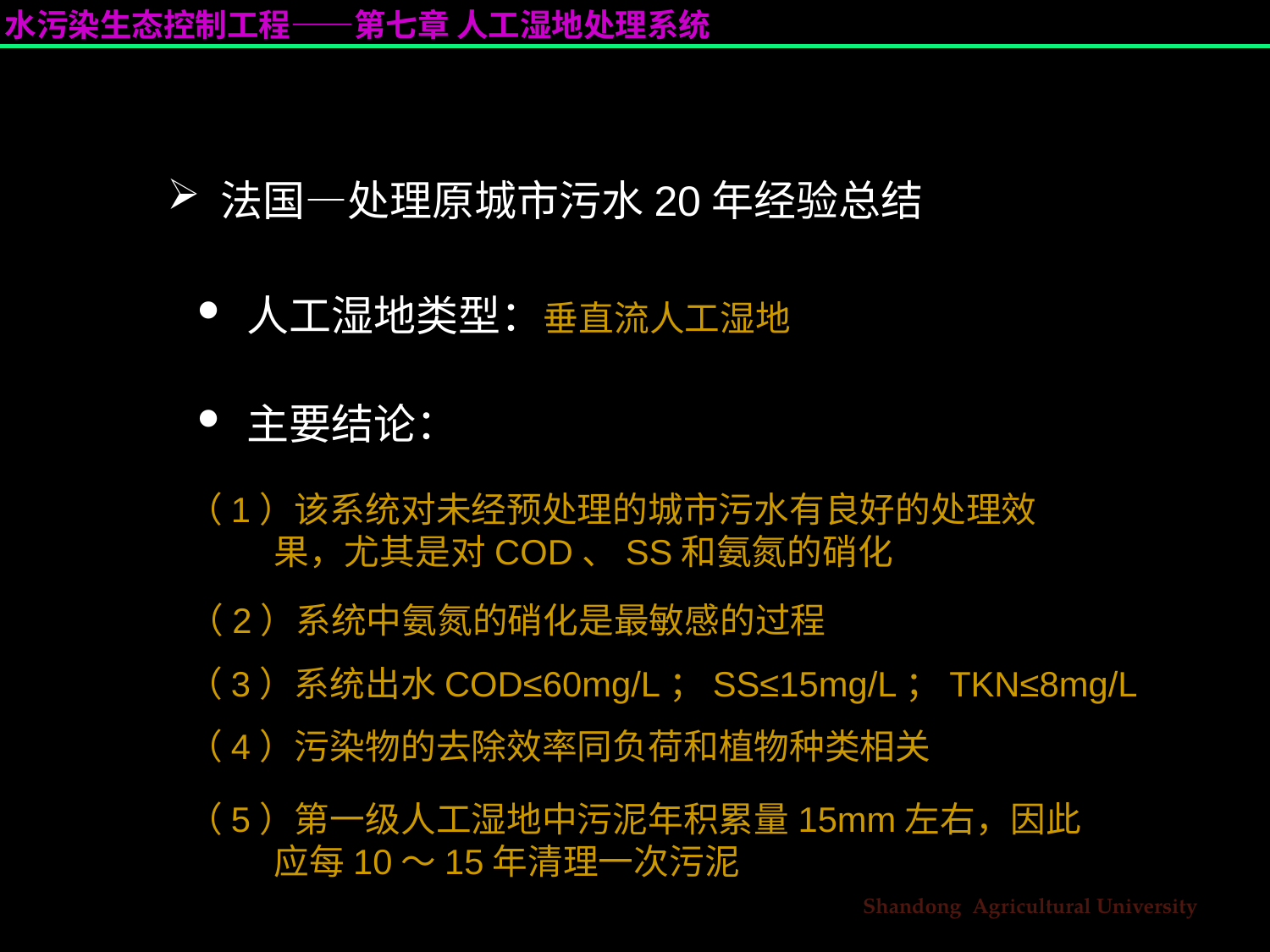

法国—处理原城市污水20年经验总结
 人工湿地类型：垂直流人工湿地
 主要结论：
（1）该系统对未经预处理的城市污水有良好的处理效果，尤其是对COD、SS和氨氮的硝化
（2）系统中氨氮的硝化是最敏感的过程
（3）系统出水COD≤60mg/L；SS≤15mg/L；TKN≤8mg/L
（4）污染物的去除效率同负荷和植物种类相关
（5）第一级人工湿地中污泥年积累量15mm左右，因此应每10～15年清理一次污泥